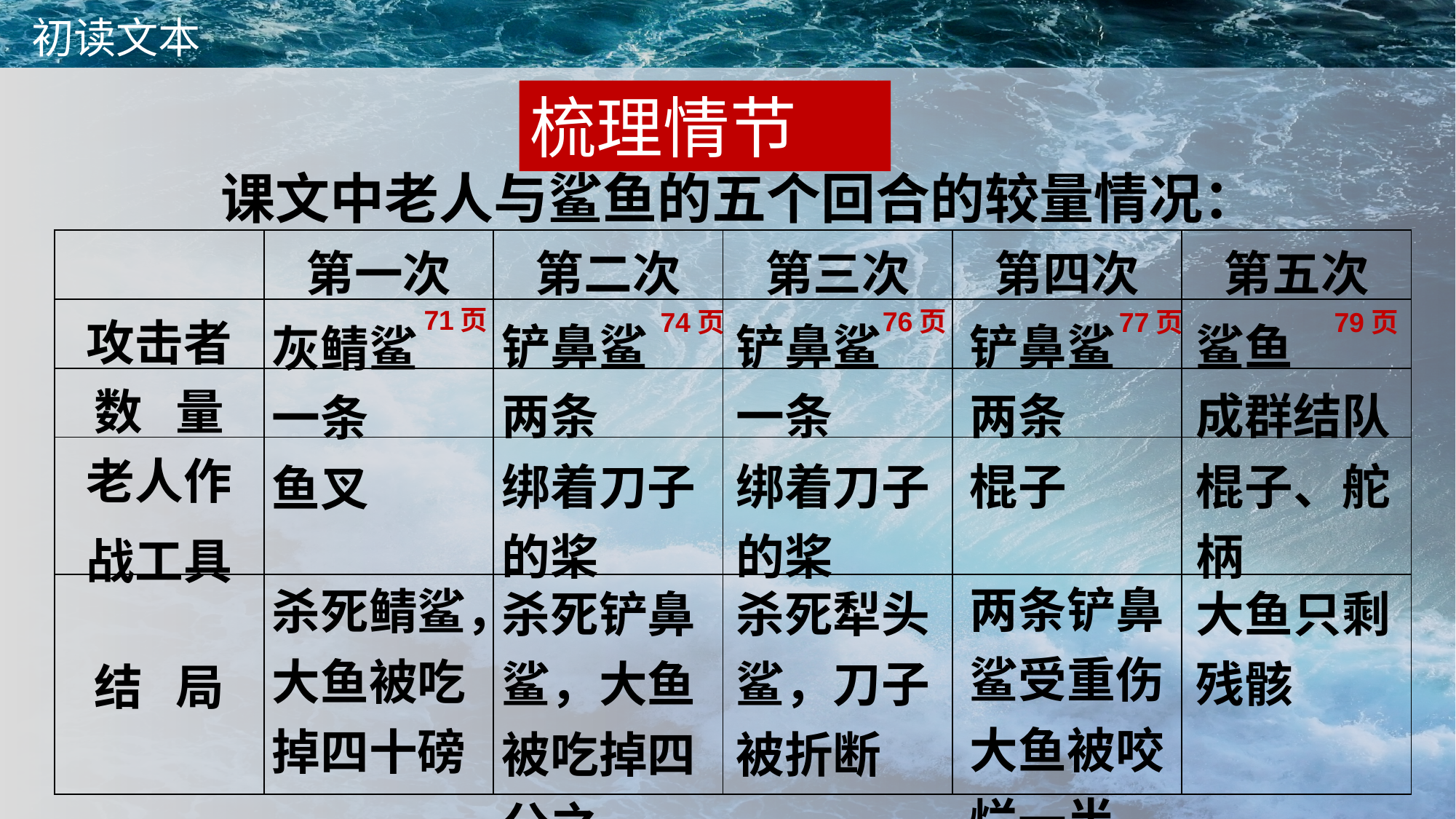

初读文本
梳理情节
课文中老人与鲨鱼的五个回合的较量情况：

|  | 第一次 | 第二次 | 第三次 | 第四次 | 第五次 |
| --- | --- | --- | --- | --- | --- |
| 攻击者 |  |  |  |  |  |
| 数 量 |  |  |  |  |  |
| 老人作 战工具 |  |  |  |  |  |
| 结 局 |  |  |  |  |  |
|  |  |  |  |  |  |
71页
76页
74页
77页
79页
| 铲鼻鲨 |
| --- |
| 两条 |
| 绑着刀子的桨 |
| 杀死铲鼻鲨，大鱼被吃掉四分之一 |
| 铲鼻鲨 |
| --- |
| 一条 |
| 绑着刀子的桨 |
| 杀死犁头鲨，刀子被折断 |
| 铲鼻鲨 |
| --- |
| 两条 |
| 棍子 |
| 两条铲鼻鲨受重伤大鱼被咬烂一半 |
| 鲨鱼 |
| --- |
| 成群结队 |
| 棍子、舵柄 |
| 大鱼只剩残骸 |
| 灰鲭鲨 |
| --- |
| 一条 |
| 鱼叉 |
| 杀死鲭鲨，大鱼被吃掉四十磅 |